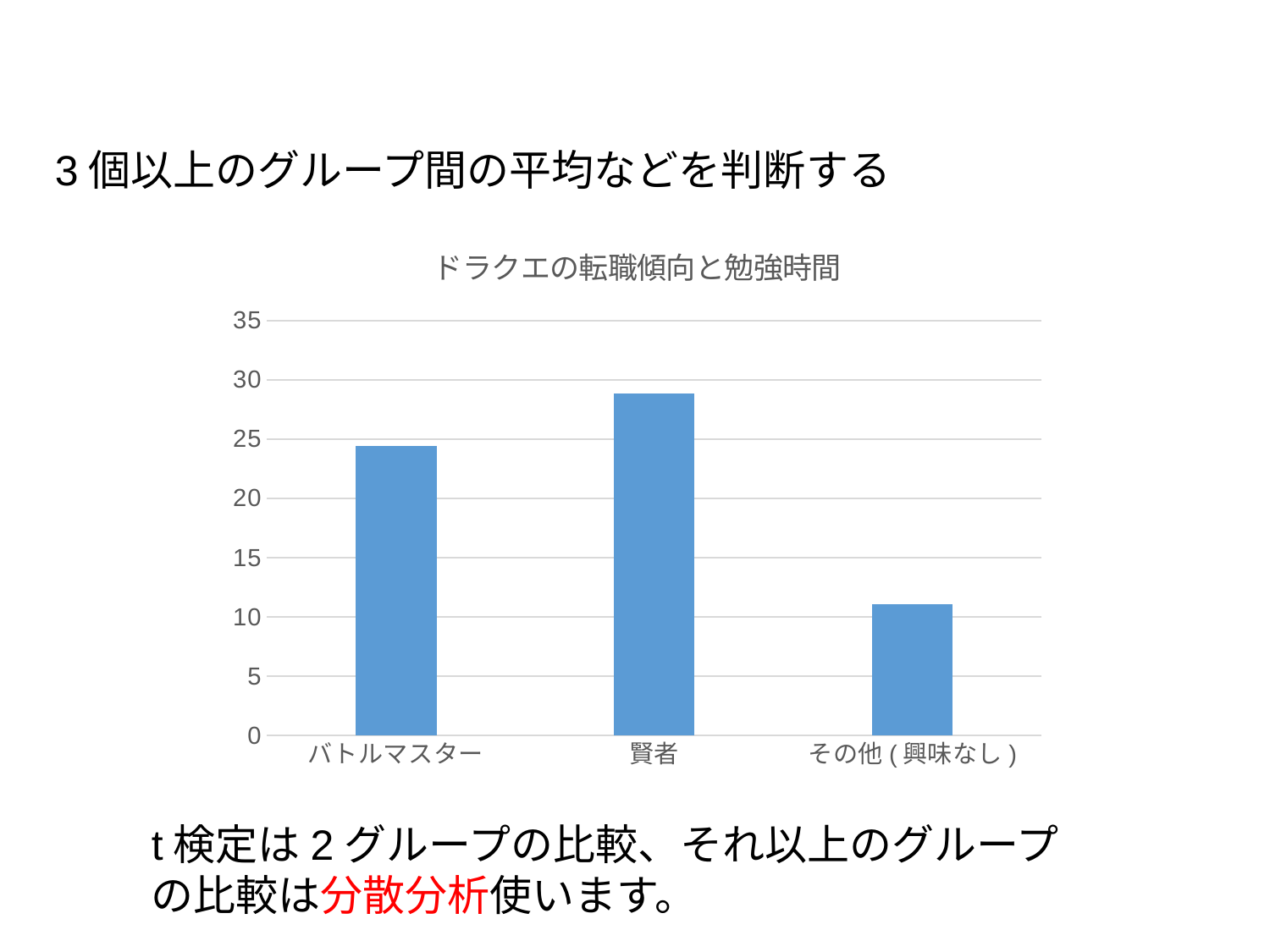

3個以上のグループ間の平均などを判断する

### Chart: ドラクエの転職傾向と勉強時間

| Category |  |
|---|---|
| バトルマスター | 24.444444444444443 |
| 賢者 | 28.846153846153847 |
| その他(興味なし) | 11.029411764705882 |
t検定は2グループの比較、それ以上のグループの比較は分散分析使います。